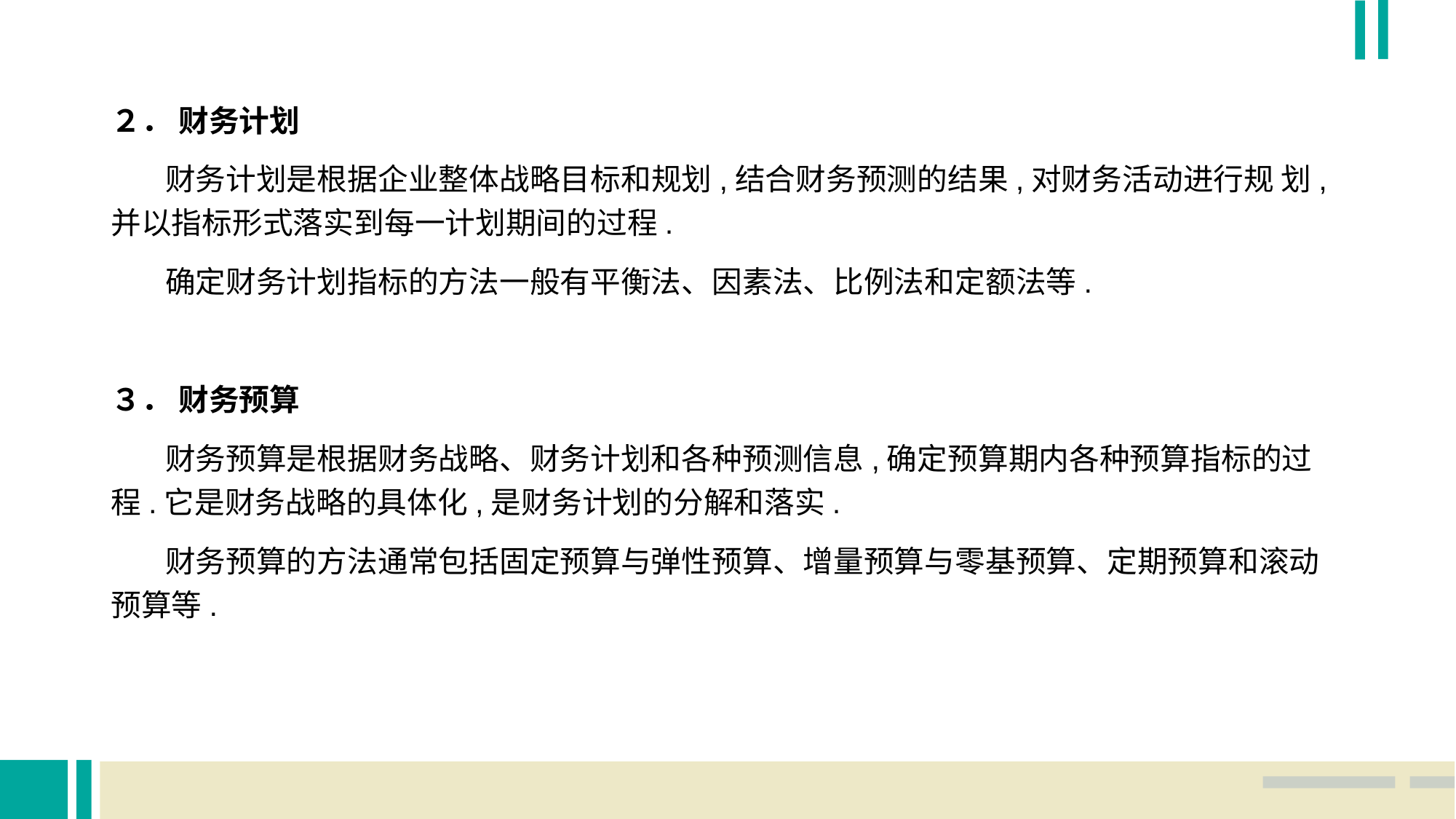

２． 财务计划
       财务计划是根据企业整体战略目标和规划,结合财务预测的结果,对财务活动进行规 划,并以指标形式落实到每一计划期间的过程.
       确定财务计划指标的方法一般有平衡法、因素法、比例法和定额法等.

３． 财务预算
       财务预算是根据财务战略、财务计划和各种预测信息,确定预算期内各种预算指标的过 程.它是财务战略的具体化,是财务计划的分解和落实.
       财务预算的方法通常包括固定预算与弹性预算、增量预算与零基预算、定期预算和滚动 预算等.